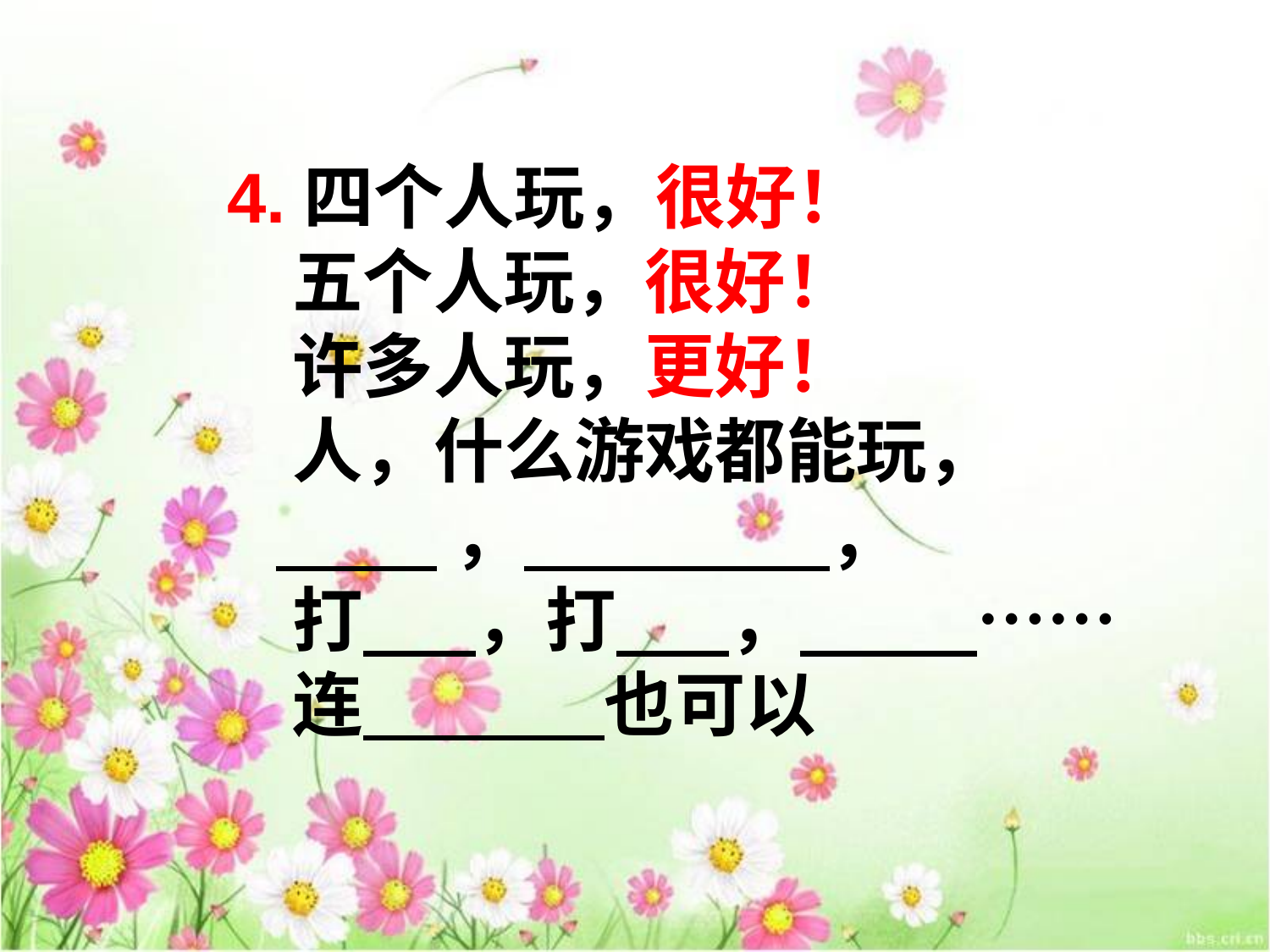

4.四个人玩，很好！
   五个人玩，很好！
   许多人玩，更好！
   人，什么游戏都能玩，
             ，                   ，
   打       ，打       ，           ……
   连               也可以